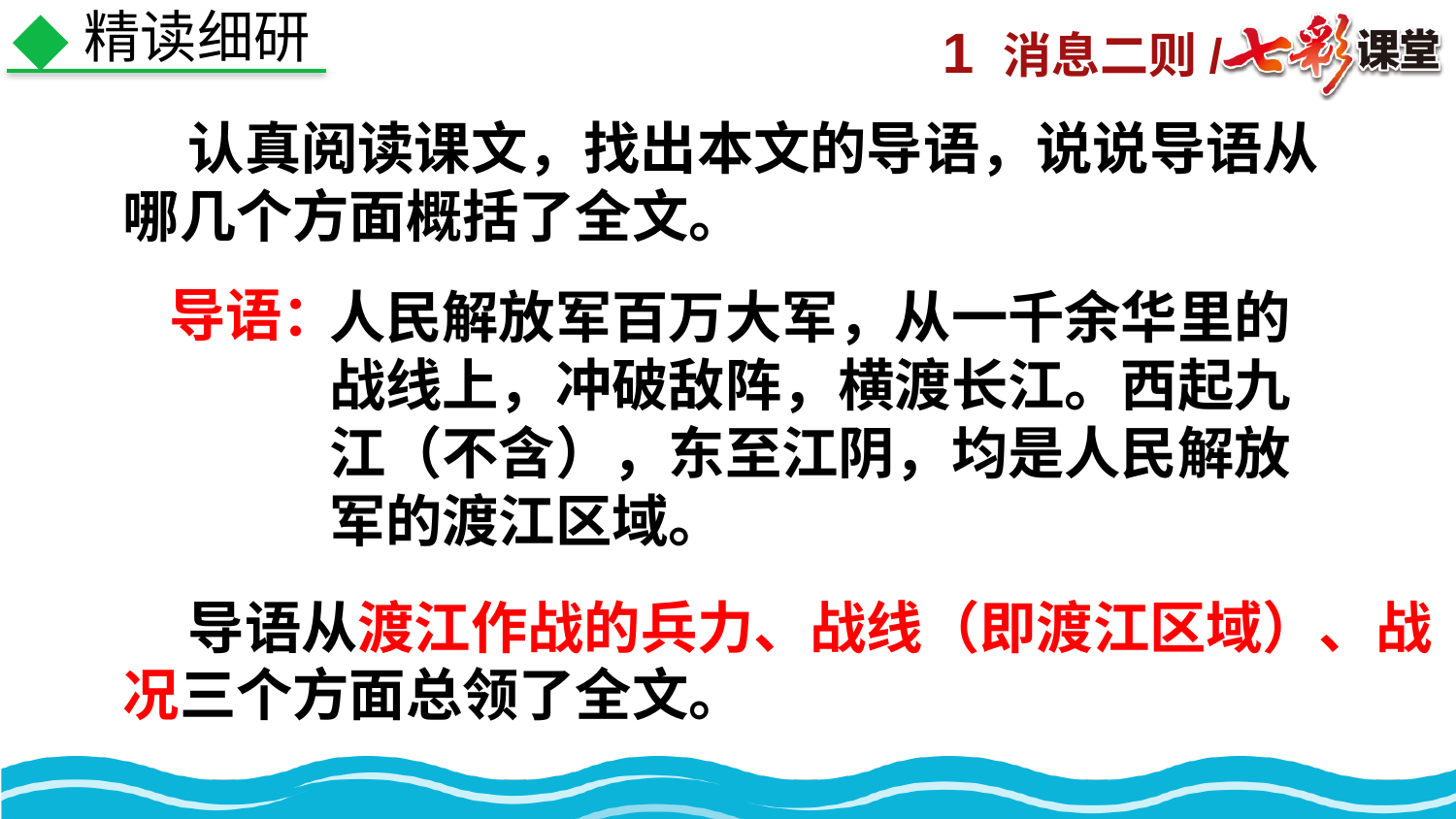

精读细研

    认真阅读课文，找出本文的导语，说说导语从哪几个方面概括了全文。
导语：
人民解放军百万大军，从一千余华里的战线上，冲破敌阵，横渡长江。西起九江（不含），东至江阴，均是人民解放军的渡江区域。
    导语从渡江作战的兵力、战线（即渡江区域）、战况三个方面总领了全文。